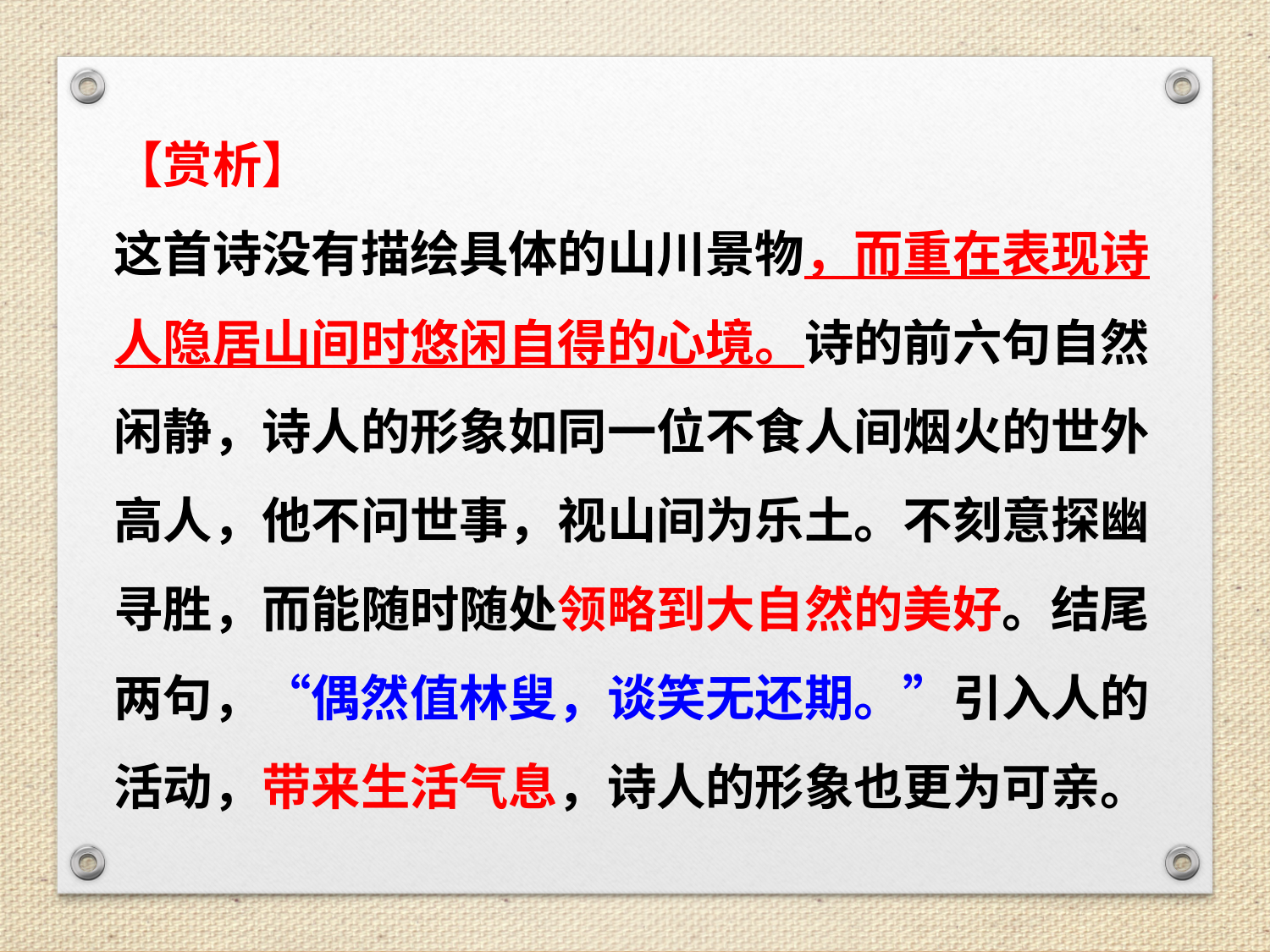

【赏析】
这首诗没有描绘具体的山川景物，而重在表现诗人隐居山间时悠闲自得的心境。诗的前六句自然闲静，诗人的形象如同一位不食人间烟火的世外高人，他不问世事，视山间为乐土。不刻意探幽寻胜，而能随时随处领略到大自然的美好。结尾两句，“偶然值林叟，谈笑无还期。”引入人的活动，带来生活气息，诗人的形象也更为可亲。